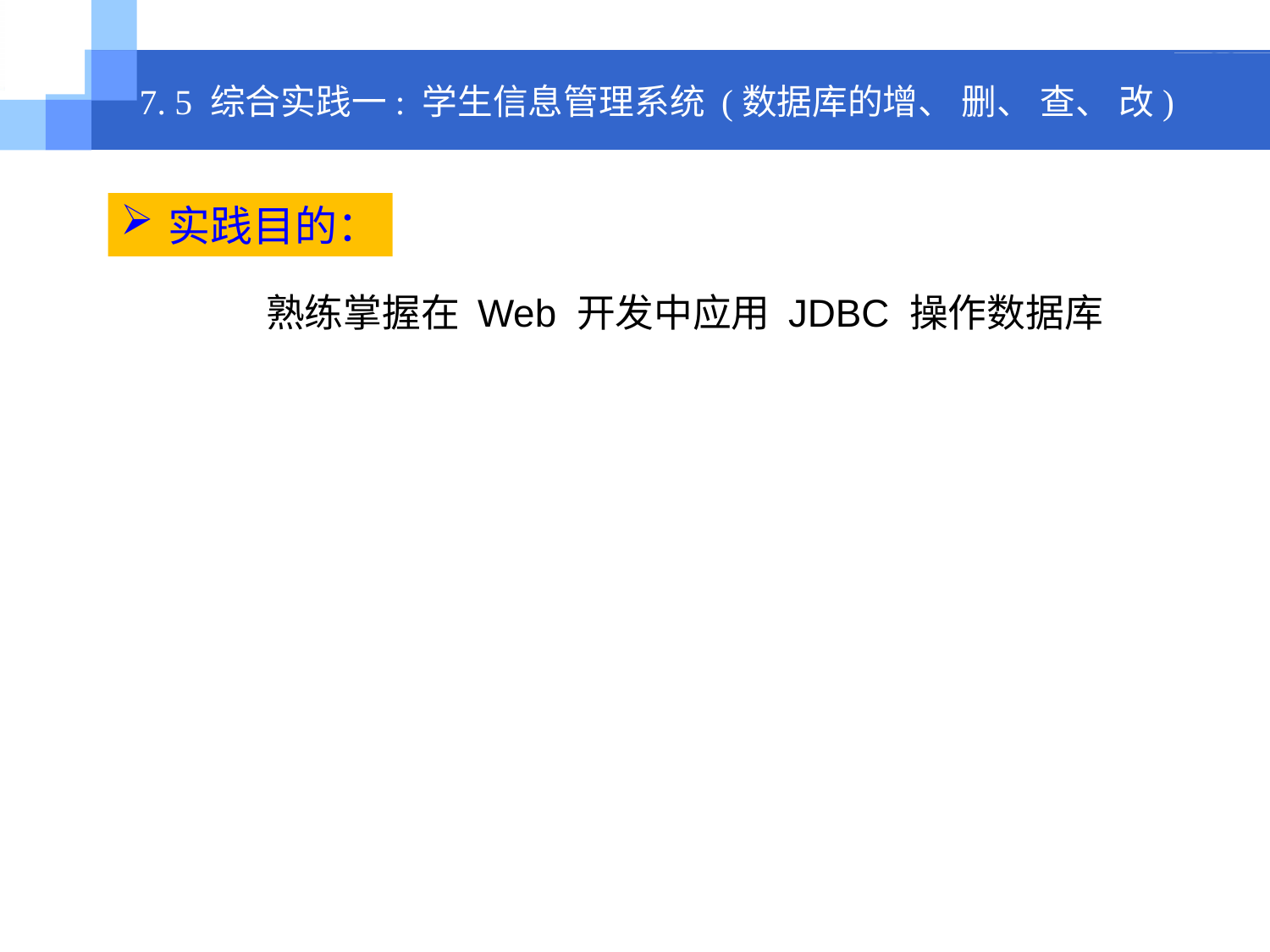

7. 5 综合实践一: 学生信息管理系统 (数据库的增、 删、 查、 改)
实践目的：
熟练掌握在 Web 开发中应用 JDBC 操作数据库